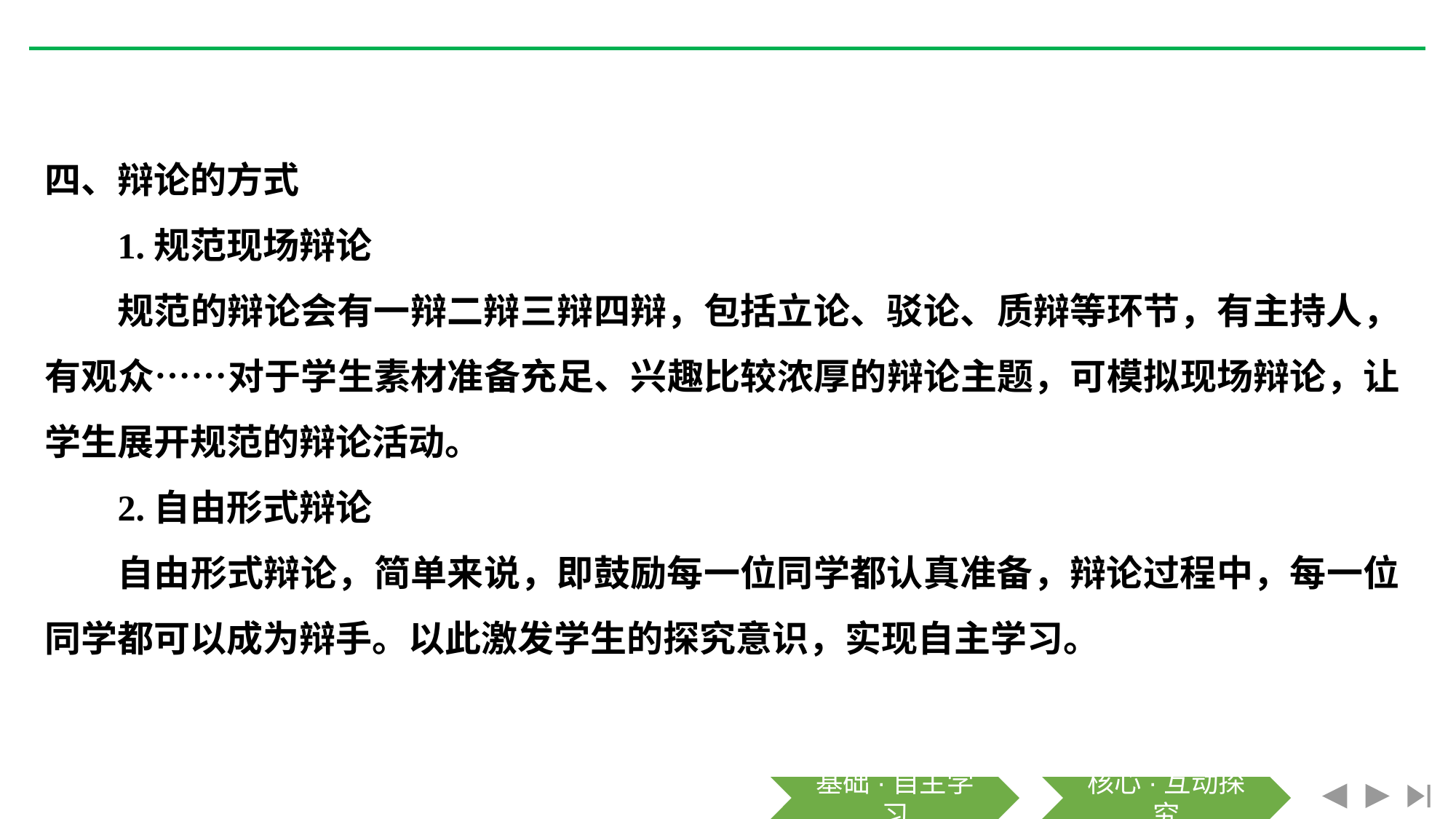

四、辩论的方式
1.规范现场辩论
规范的辩论会有一辩二辩三辩四辩，包括立论、驳论、质辩等环节，有主持人，有观众……对于学生素材准备充足、兴趣比较浓厚的辩论主题，可模拟现场辩论，让学生展开规范的辩论活动。
2.自由形式辩论
自由形式辩论，简单来说，即鼓励每一位同学都认真准备，辩论过程中，每一位同学都可以成为辩手。以此激发学生的探究意识，实现自主学习。